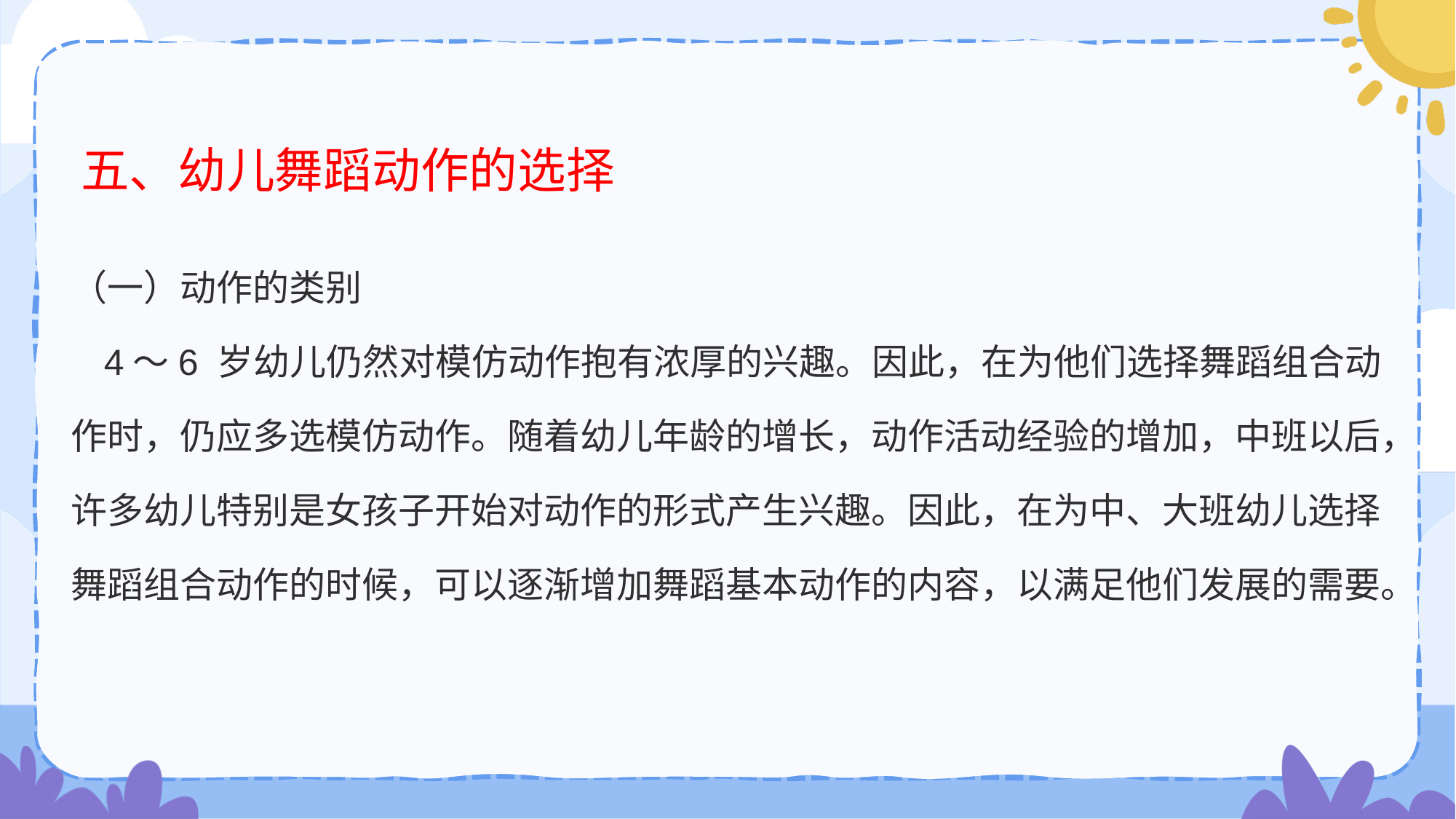

# 五、幼儿舞蹈动作的选择
（一）动作的类别
   4～6 岁幼儿仍然对模仿动作抱有浓厚的兴趣。因此，在为他们选择舞蹈组合动作时，仍应多选模仿动作。随着幼儿年龄的增长，动作活动经验的增加，中班以后，许多幼儿特别是女孩子开始对动作的形式产生兴趣。因此，在为中、大班幼儿选择舞蹈组合动作的时候，可以逐渐增加舞蹈基本动作的内容，以满足他们发展的需要。